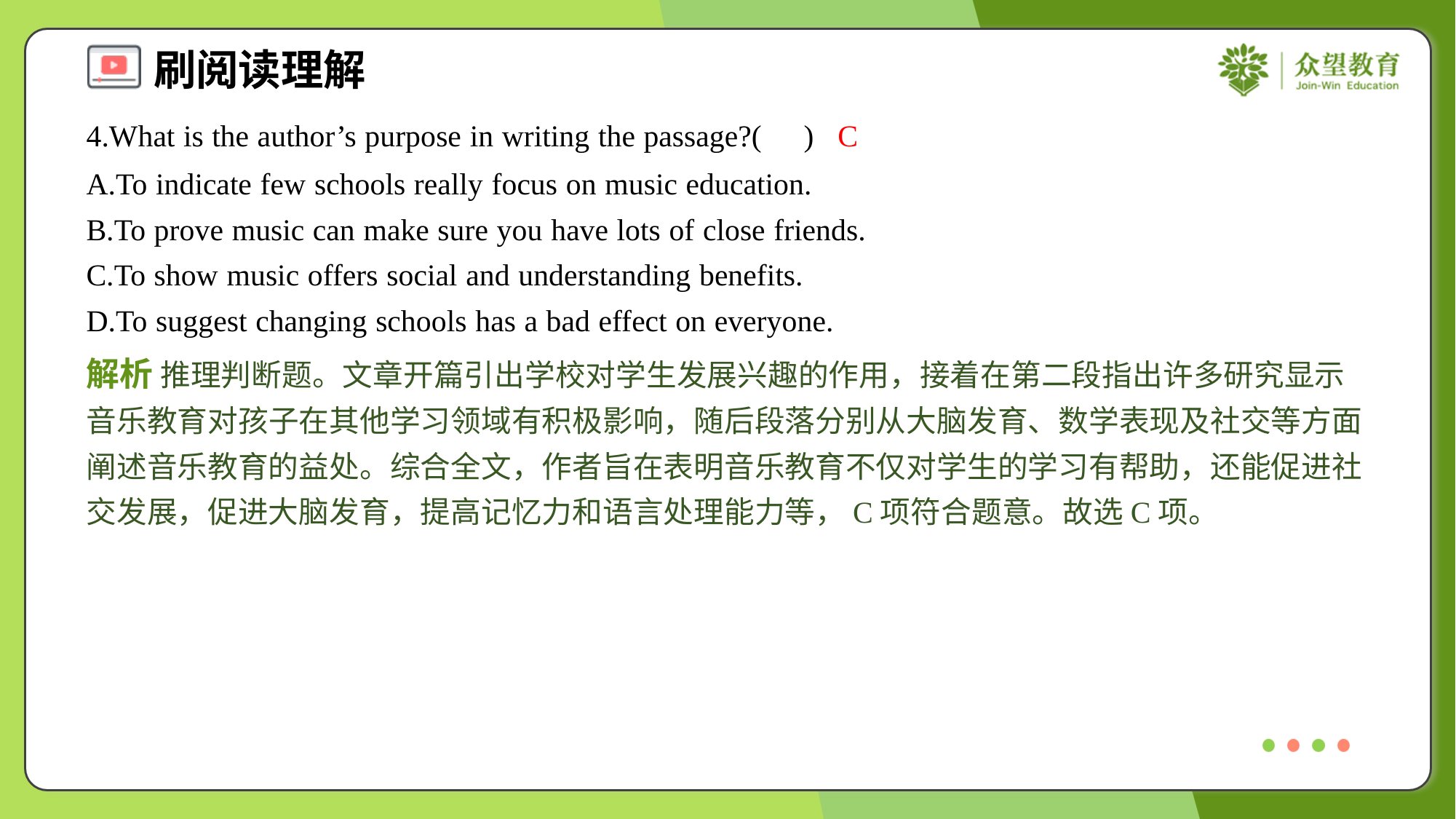

4.What is the author’s purpose in writing the passage?(     )
C
A.To indicate few schools really focus on music education.
B.To prove music can make sure you have lots of close friends.
C.To show music offers social and understanding benefits.
D.To suggest changing schools has a bad effect on everyone.
解析 推理判断题。文章开篇引出学校对学生发展兴趣的作用，接着在第二段指出许多研究显示音乐教育对孩子在其他学习领域有积极影响，随后段落分别从大脑发育、数学表现及社交等方面阐述音乐教育的益处。综合全文，作者旨在表明音乐教育不仅对学生的学习有帮助，还能促进社交发展，促进大脑发育，提高记忆力和语言处理能力等，C项符合题意。故选C项。